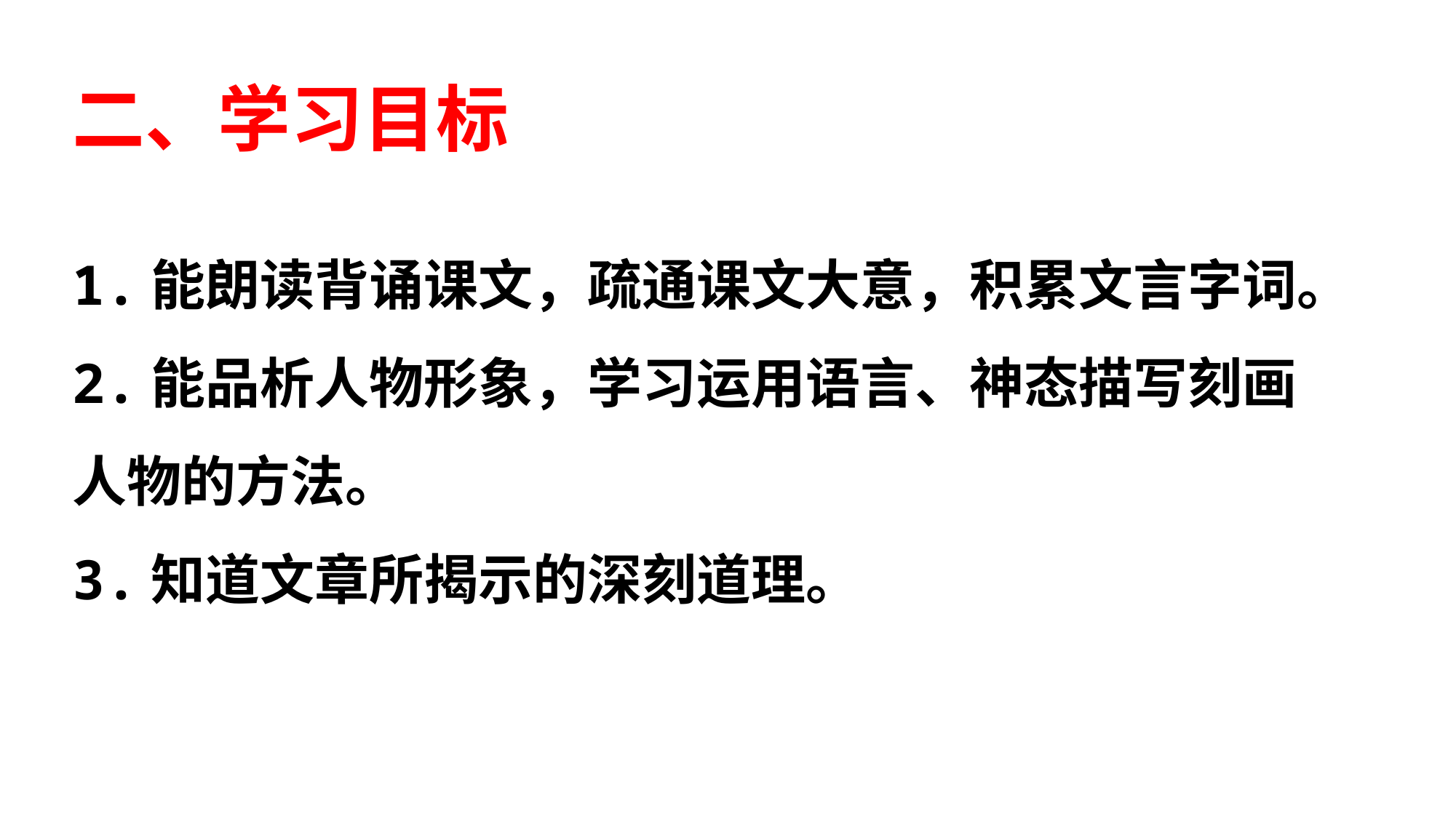

二、学习目标

1.能朗读背诵课文，疏通课文大意，积累文言字词。
2.能品析人物形象，学习运用语言、神态描写刻画人物的方法。
3.知道文章所揭示的深刻道理。